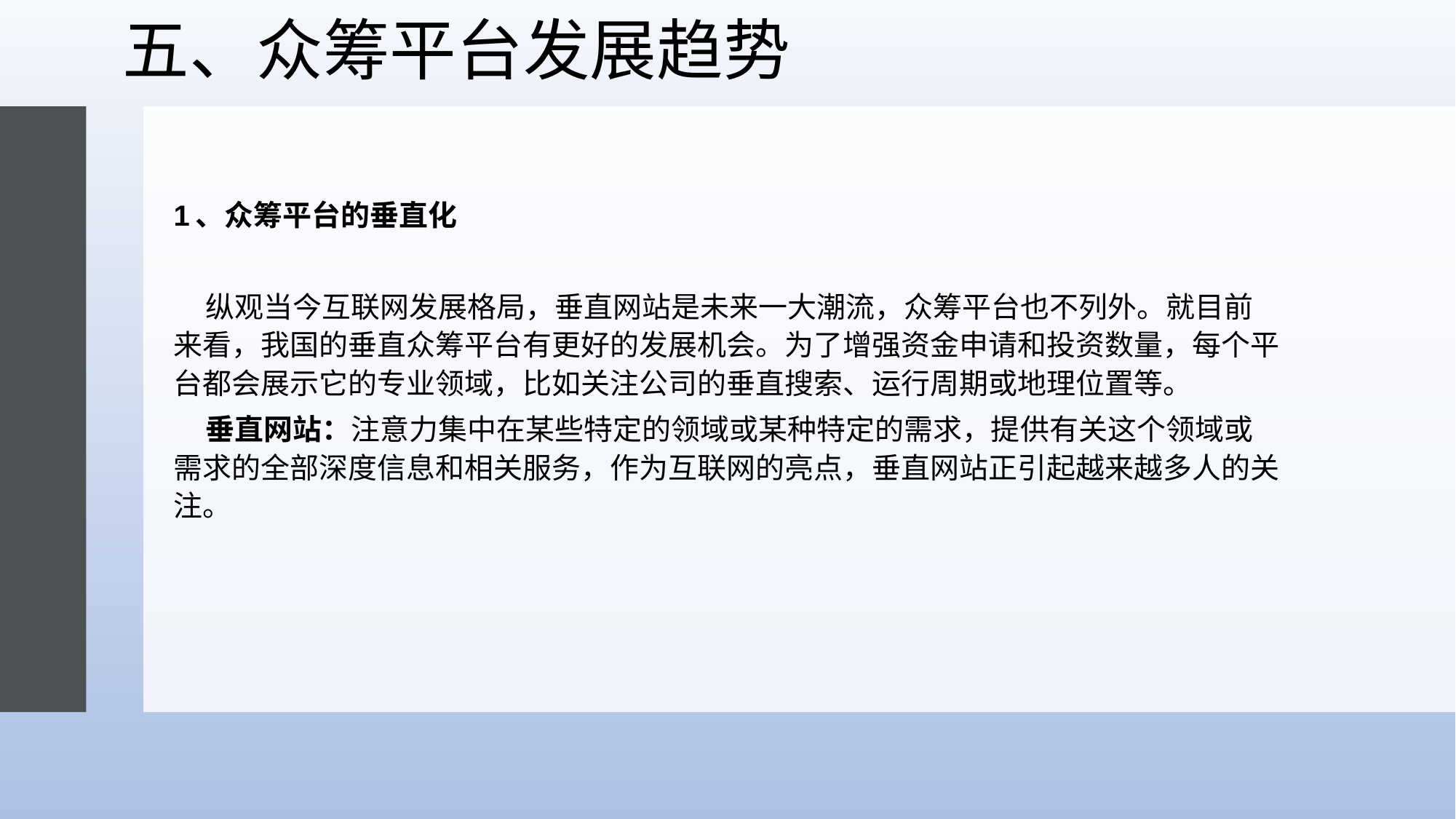

五、众筹平台发展趋势

1、众筹平台的垂直化

    纵观当今互联网发展格局，垂直网站是未来一大潮流，众筹平台也不列外。就目前来看，我国的垂直众筹平台有更好的发展机会。为了增强资金申请和投资数量，每个平台都会展示它的专业领域，比如关注公司的垂直搜索、运行周期或地理位置等。
    垂直网站：注意力集中在某些特定的领域或某种特定的需求，提供有关这个领域或需求的全部深度信息和相关服务，作为互联网的亮点，垂直网站正引起越来越多人的关注。